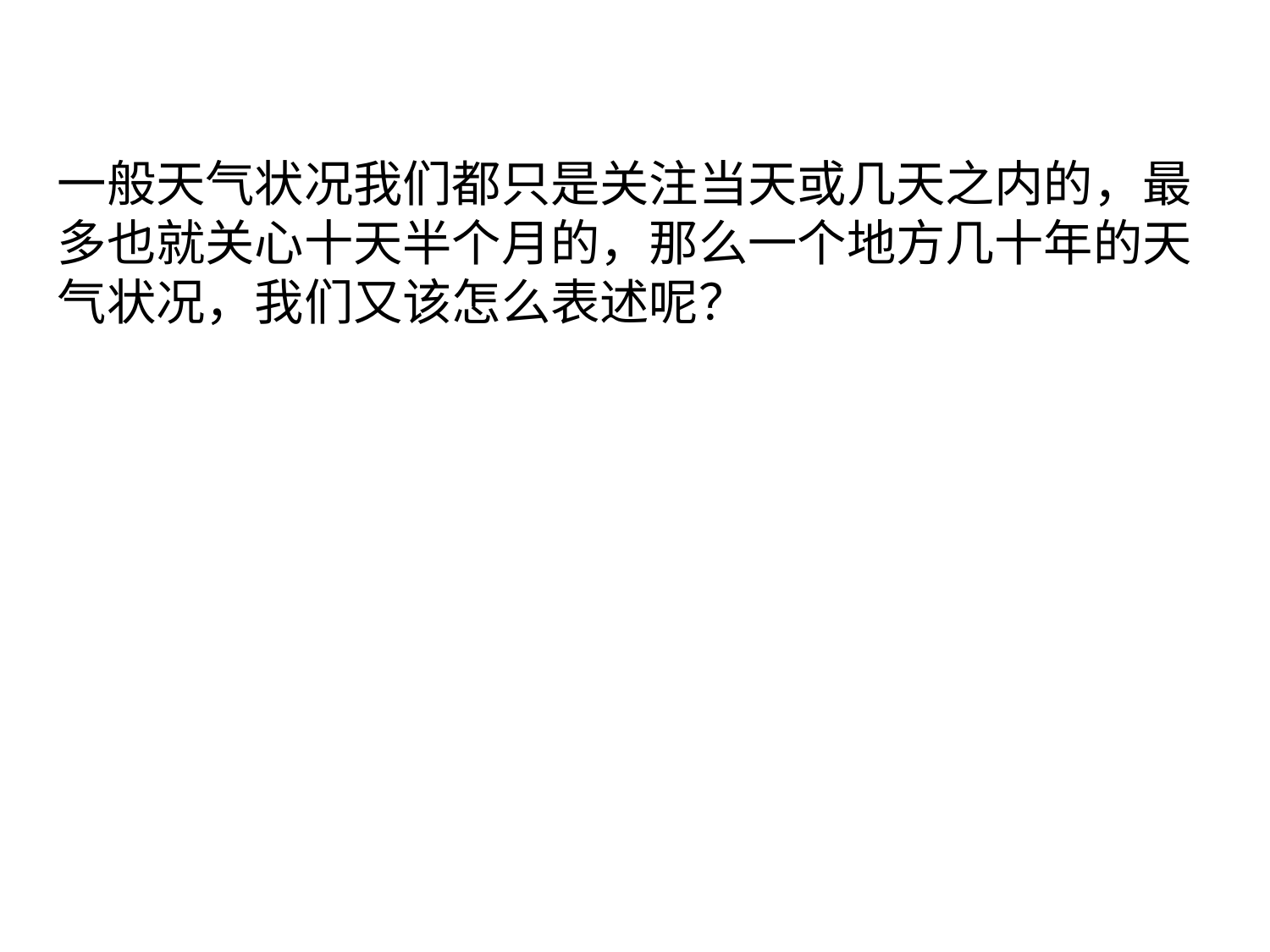

一般天气状况我们都只是关注当天或几天之内的，最多也就关心十天半个月的，那么一个地方几十年的天气状况，我们又该怎么表述呢？